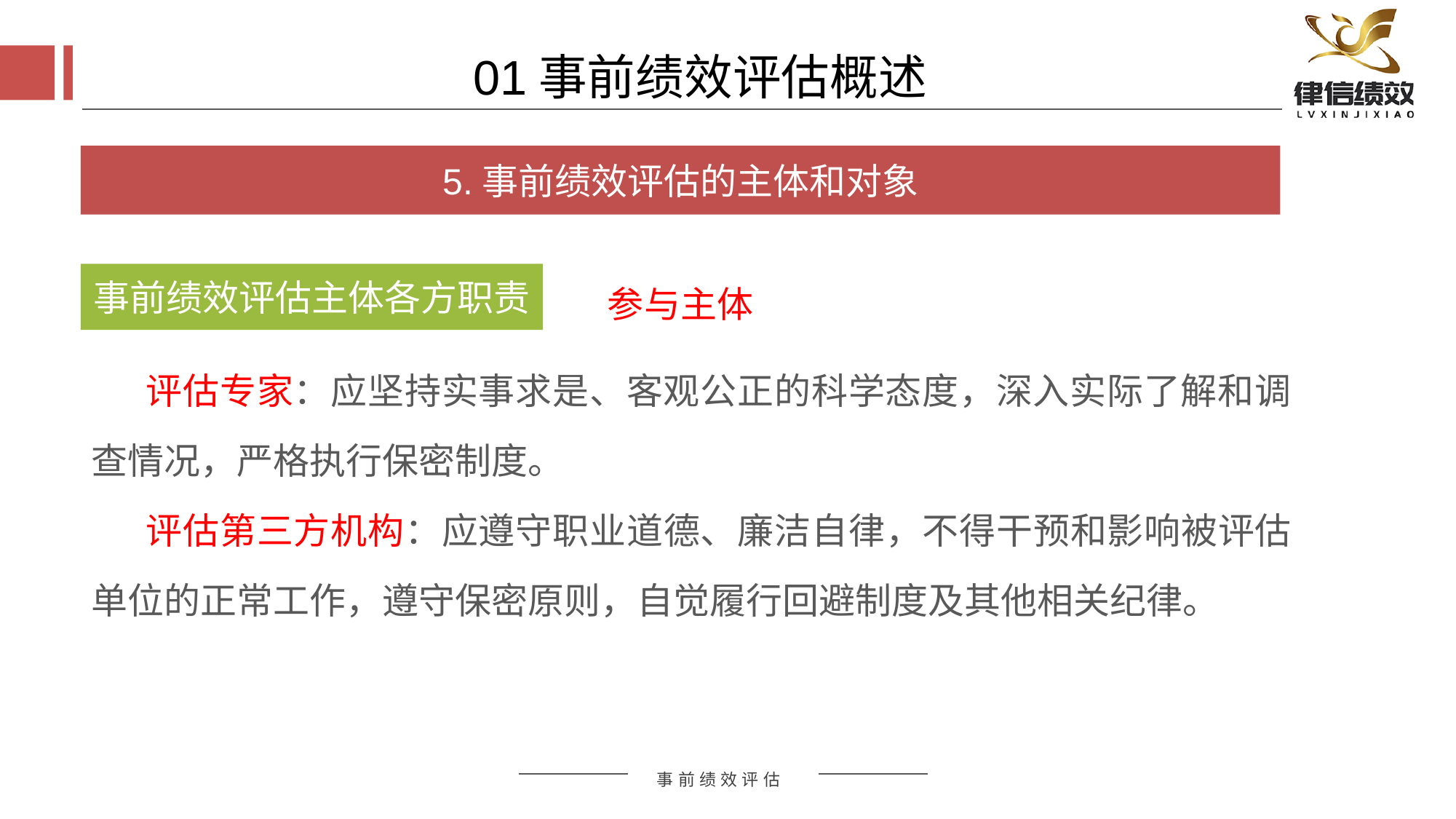

01事前绩效评估概述
5.事前绩效评估的主体和对象
参与主体
事前绩效评估主体各方职责
评估专家：应坚持实事求是、客观公正的科学态度，深入实际了解和调查情况，严格执行保密制度。
评估第三方机构：应遵守职业道德、廉洁自律，不得干预和影响被评估单位的正常工作，遵守保密原则，自觉履行回避制度及其他相关纪律。